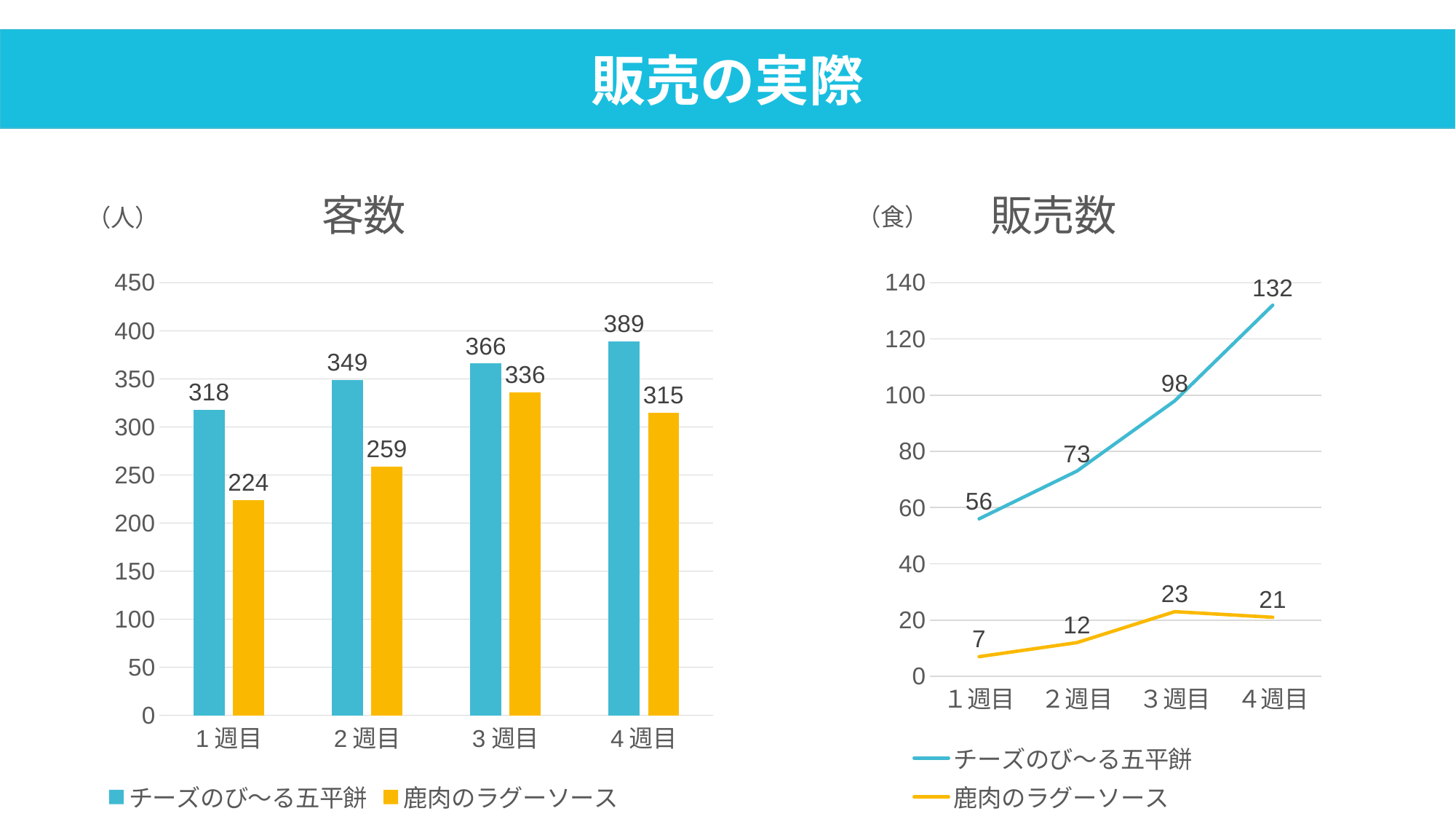

販売の実際

### Chart: 客数

| Category | チーズのび～る五平餅 | 鹿肉のラグーソース |
|---|---|---|
| 1週目 | 318.0 | 224.0 |
| 2週目 | 349.0 | 259.0 |
| 3週目 | 366.0 | 336.0 |
| 4週目 | 389.0 | 315.0 |

### Chart: 販売数

| Category | チーズのび～る五平餅 | 鹿肉のラグーソース |
|---|---|---|
| １週目 | 56.0 | 7.0 |
| ２週目 | 73.0 | 12.0 |
| ３週目 | 98.0 | 23.0 |
| ４週目 | 132.0 | 21.0 |